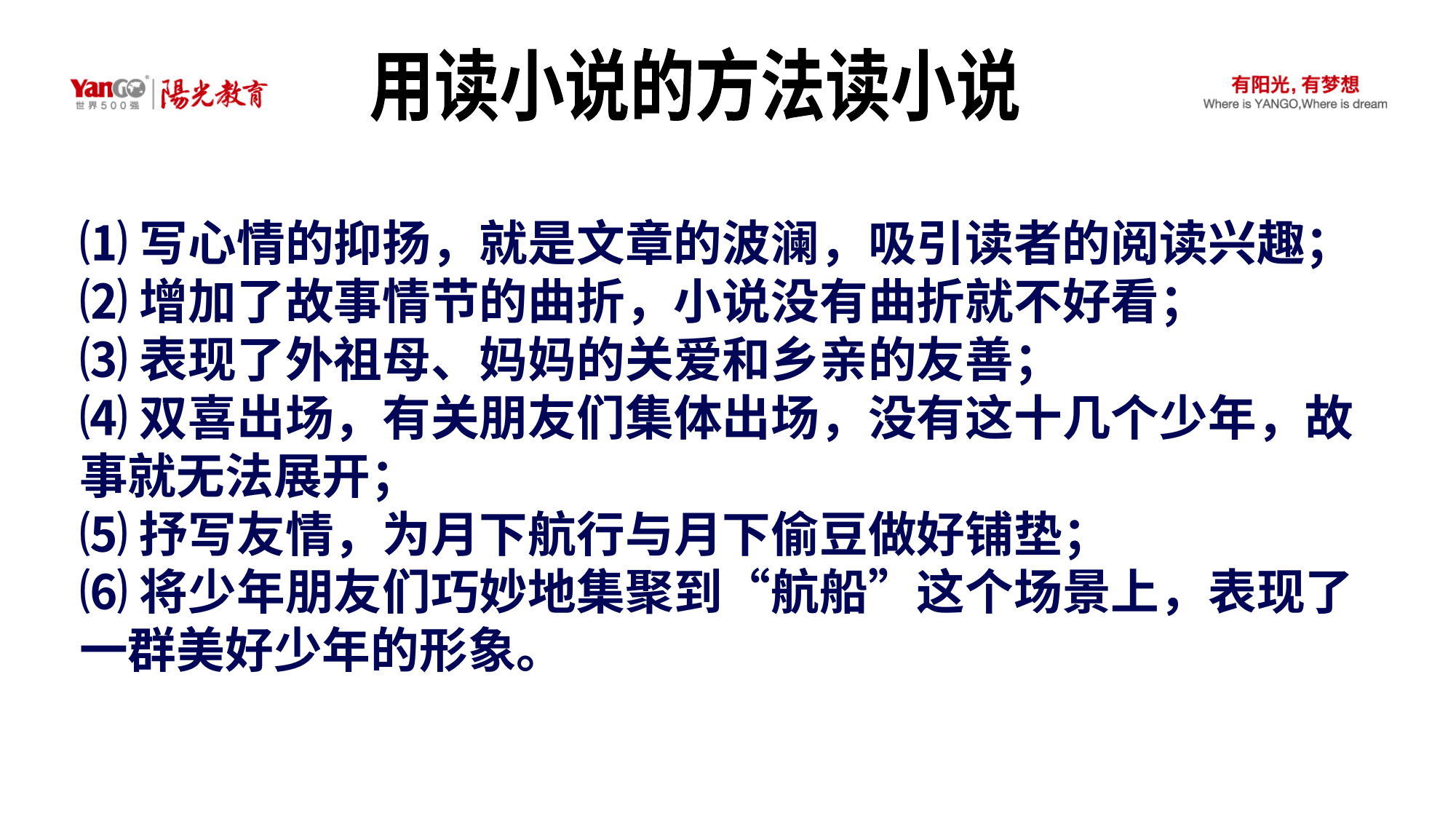

用读小说的方法读小说
⑴写心情的抑扬，就是文章的波澜，吸引读者的阅读兴趣；
⑵增加了故事情节的曲折，小说没有曲折就不好看；
⑶表现了外祖母、妈妈的关爱和乡亲的友善；
⑷双喜出场，有关朋友们集体出场，没有这十几个少年，故事就无法展开；
⑸抒写友情，为月下航行与月下偷豆做好铺垫；
⑹将少年朋友们巧妙地集聚到“航船”这个场景上，表现了一群美好少年的形象。